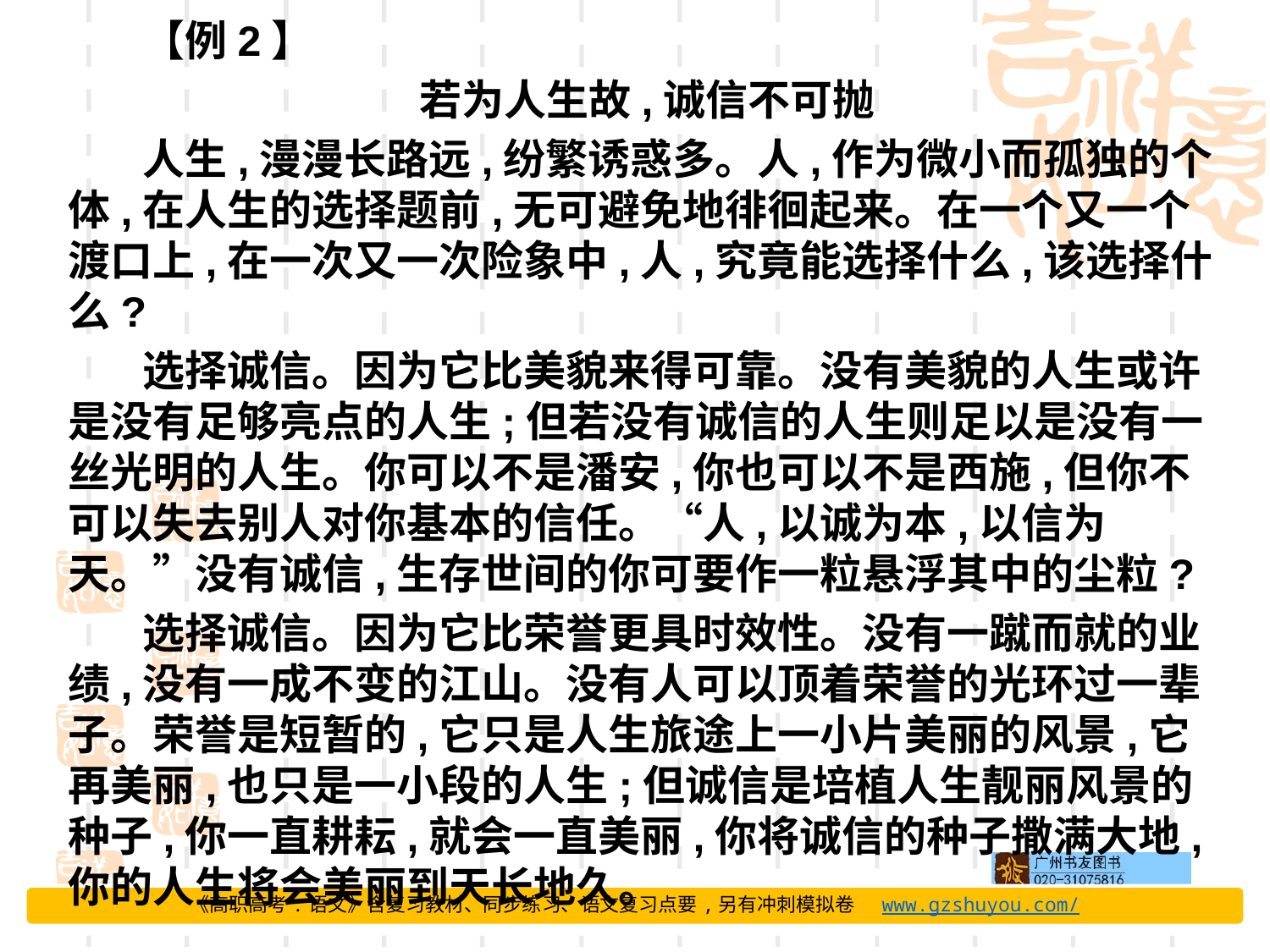

【例2】
若为人生故,诚信不可抛
人生,漫漫长路远,纷繁诱惑多。人,作为微小而孤独的个体,在人生的选择题前,无可避免地徘徊起来。在一个又一个渡口上,在一次又一次险象中,人,究竟能选择什么,该选择什么?
选择诚信。因为它比美貌来得可靠。没有美貌的人生或许是没有足够亮点的人生;但若没有诚信的人生则足以是没有一丝光明的人生。你可以不是潘安,你也可以不是西施,但你不可以失去别人对你基本的信任。“人,以诚为本,以信为天。”没有诚信,生存世间的你可要作一粒悬浮其中的尘粒?
选择诚信。因为它比荣誉更具时效性。没有一蹴而就的业绩,没有一成不变的江山。没有人可以顶着荣誉的光环过一辈子。荣誉是短暂的,它只是人生旅途上一小片美丽的风景,它再美丽,也只是一小段的人生;但诚信是培植人生靓丽风景的种子,你一直耕耘,就会一直美丽,你将诚信的种子撒满大地,你的人生将会美丽到天长地久。